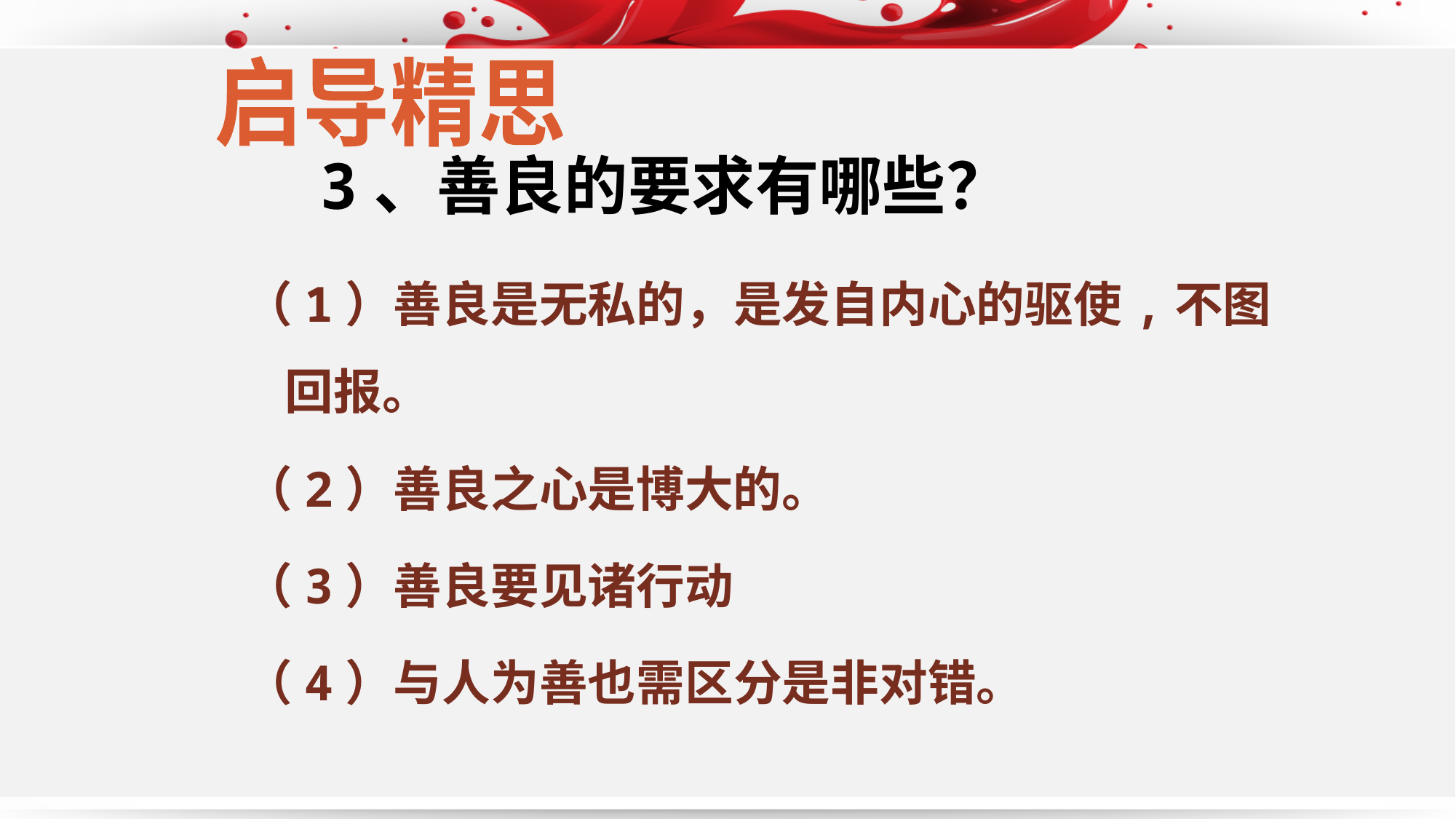

启导精思
3、善良的要求有哪些？
（1）善良是无私的，是发自内心的驱使,不图回报。
（2）善良之心是博大的。
（3）善良要见诸行动
（4）与人为善也需区分是非对错。